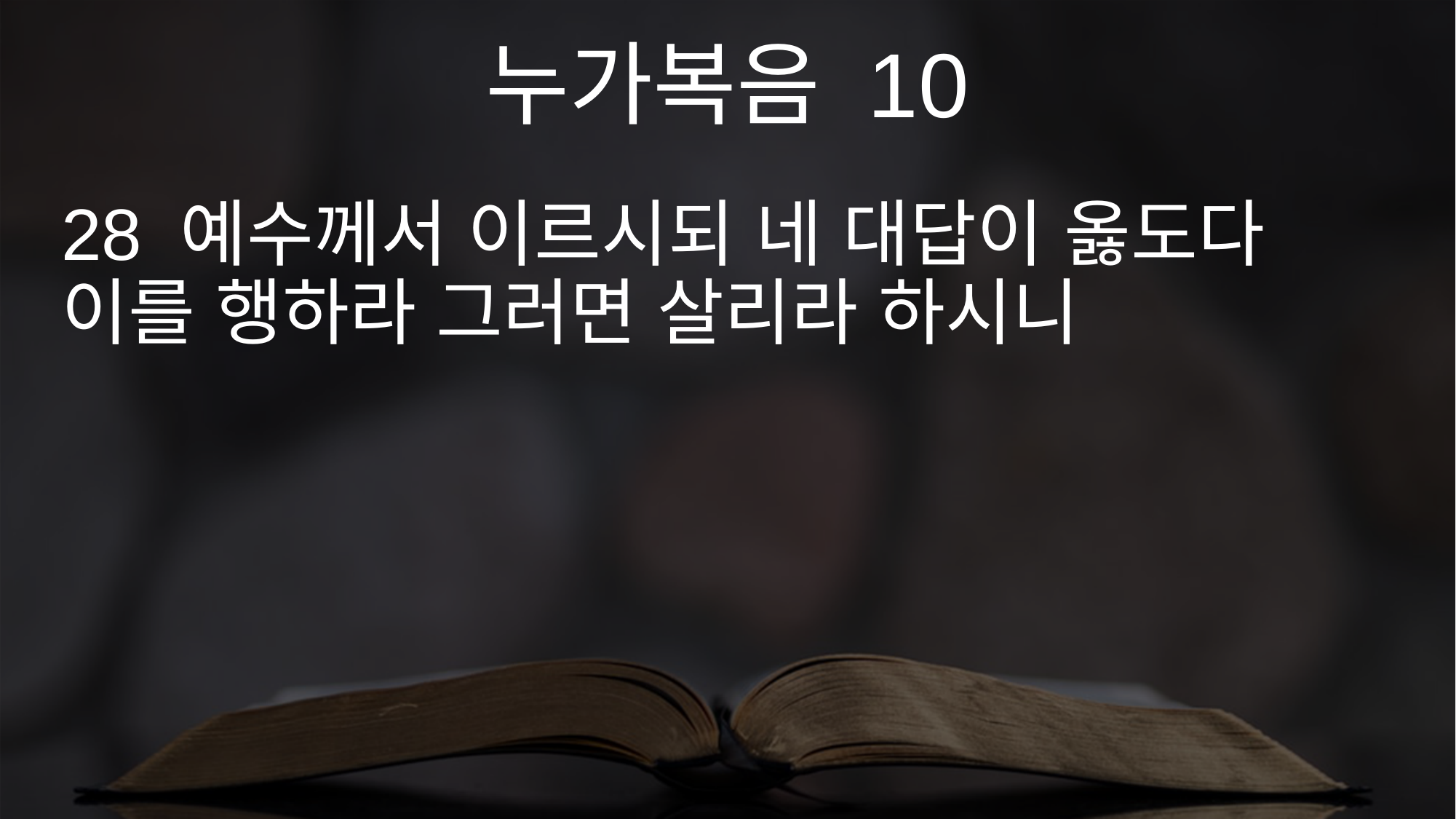

누가복음 10
28 예수께서 이르시되 네 대답이 옳도다 이를 행하라 그러면 살리라 하시니